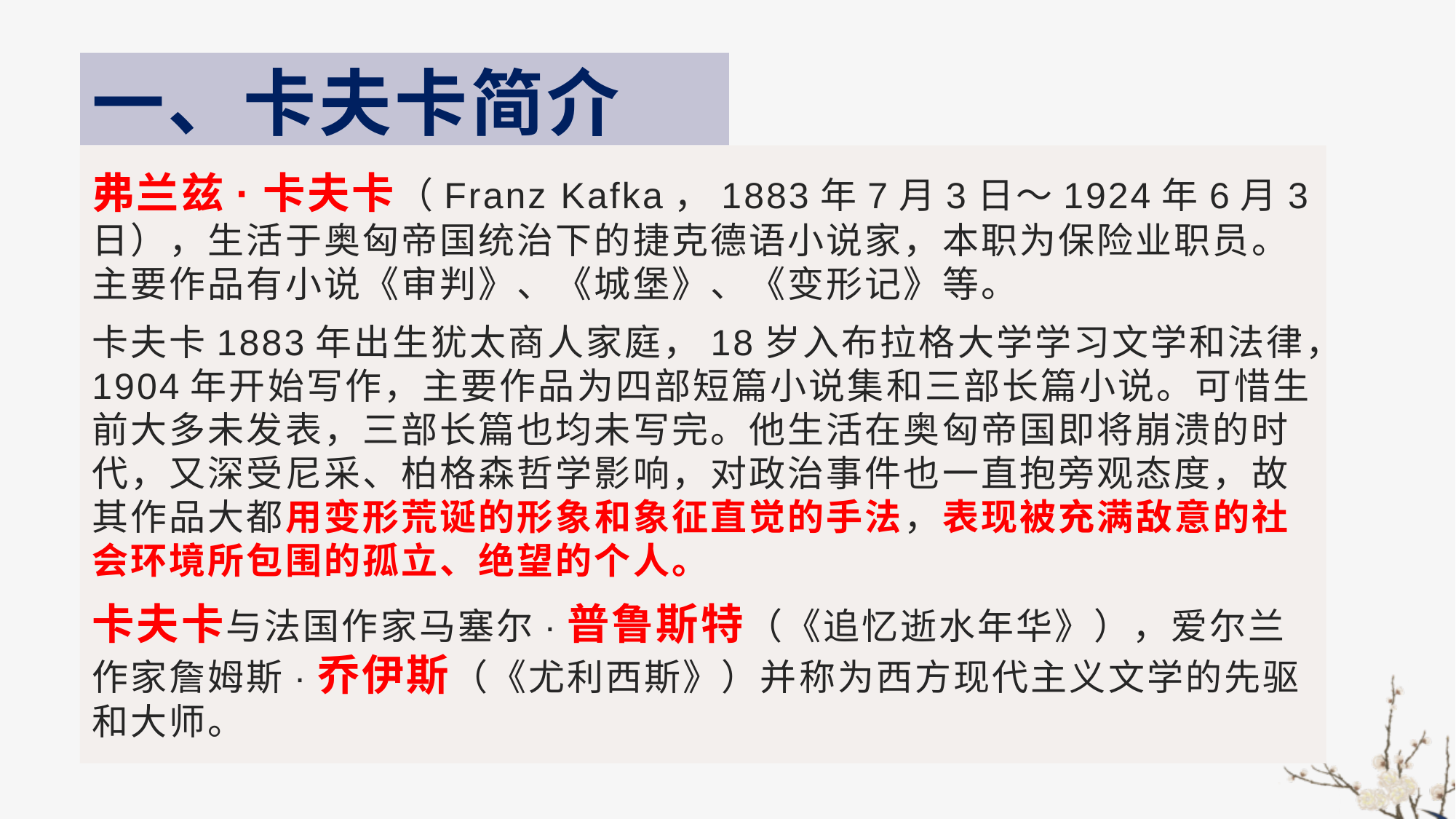

# 一、卡夫卡简介
弗兰兹·卡夫卡（Franz Kafka，1883年7月3日～1924年6月3日），生活于奥匈帝国统治下的捷克德语小说家，本职为保险业职员。主要作品有小说《审判》、《城堡》、《变形记》等。
卡夫卡1883年出生犹太商人家庭，18岁入布拉格大学学习文学和法律，1904年开始写作，主要作品为四部短篇小说集和三部长篇小说。可惜生前大多未发表，三部长篇也均未写完。他生活在奥匈帝国即将崩溃的时代，又深受尼采、柏格森哲学影响，对政治事件也一直抱旁观态度，故其作品大都用变形荒诞的形象和象征直觉的手法，表现被充满敌意的社会环境所包围的孤立、绝望的个人。
卡夫卡与法国作家马塞尔·普鲁斯特（《追忆逝水年华》），爱尔兰作家詹姆斯·乔伊斯（《尤利西斯》）并称为西方现代主义文学的先驱和大师。